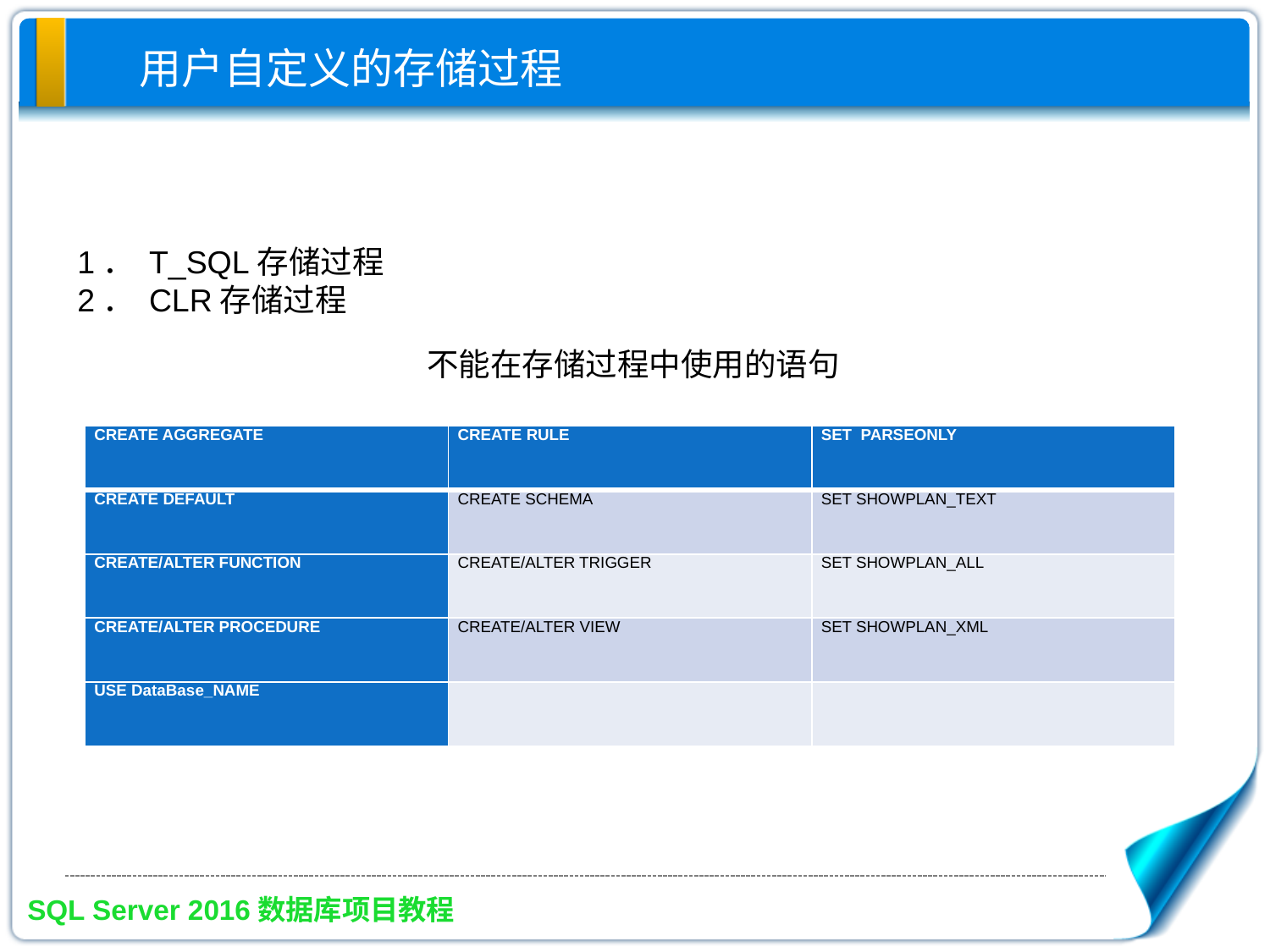

用户自定义的存储过程

1． T_SQL存储过程
2． CLR存储过程

不能在存储过程中使用的语句
| CREATE AGGREGATE | CREATE RULE | SET PARSEONLY |
| --- | --- | --- |
| CREATE DEFAULT | CREATE SCHEMA | SET SHOWPLAN\_TEXT |
| CREATE/ALTER FUNCTION | CREATE/ALTER TRIGGER | SET SHOWPLAN\_ALL |
| CREATE/ALTER PROCEDURE | CREATE/ALTER VIEW | SET SHOWPLAN\_XML |
| USE DataBase\_NAME |  |  |